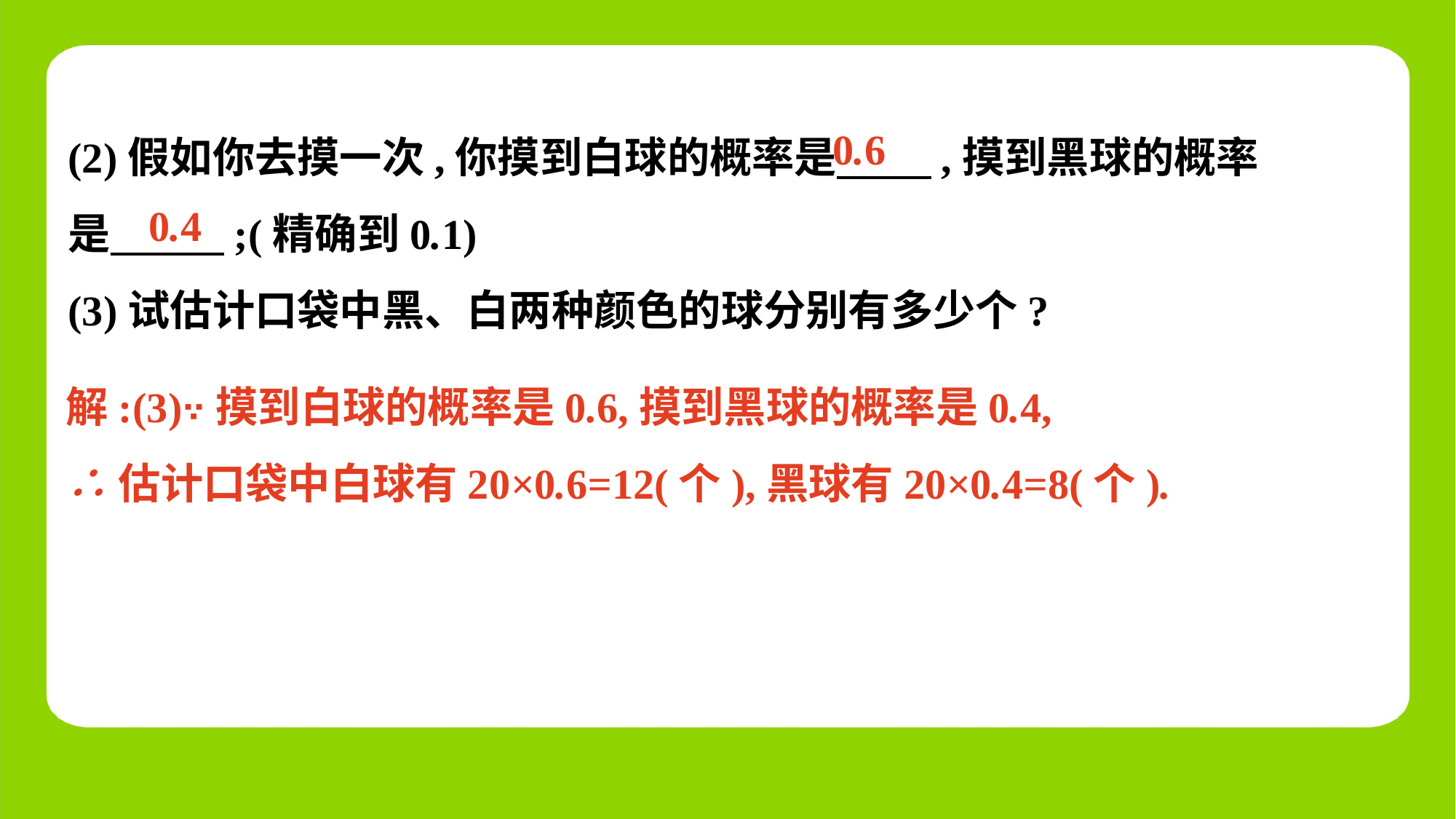

(2)假如你去摸一次,你摸到白球的概率是　 　,摸到黑球的概率
是　   　;(精确到0.1)
(3)试估计口袋中黑、白两种颜色的球分别有多少个?
0.6
0.4
解:(3)∵摸到白球的概率是0.6,摸到黑球的概率是0.4,
∴估计口袋中白球有20×0.6=12(个),黑球有20×0.4=8(个).